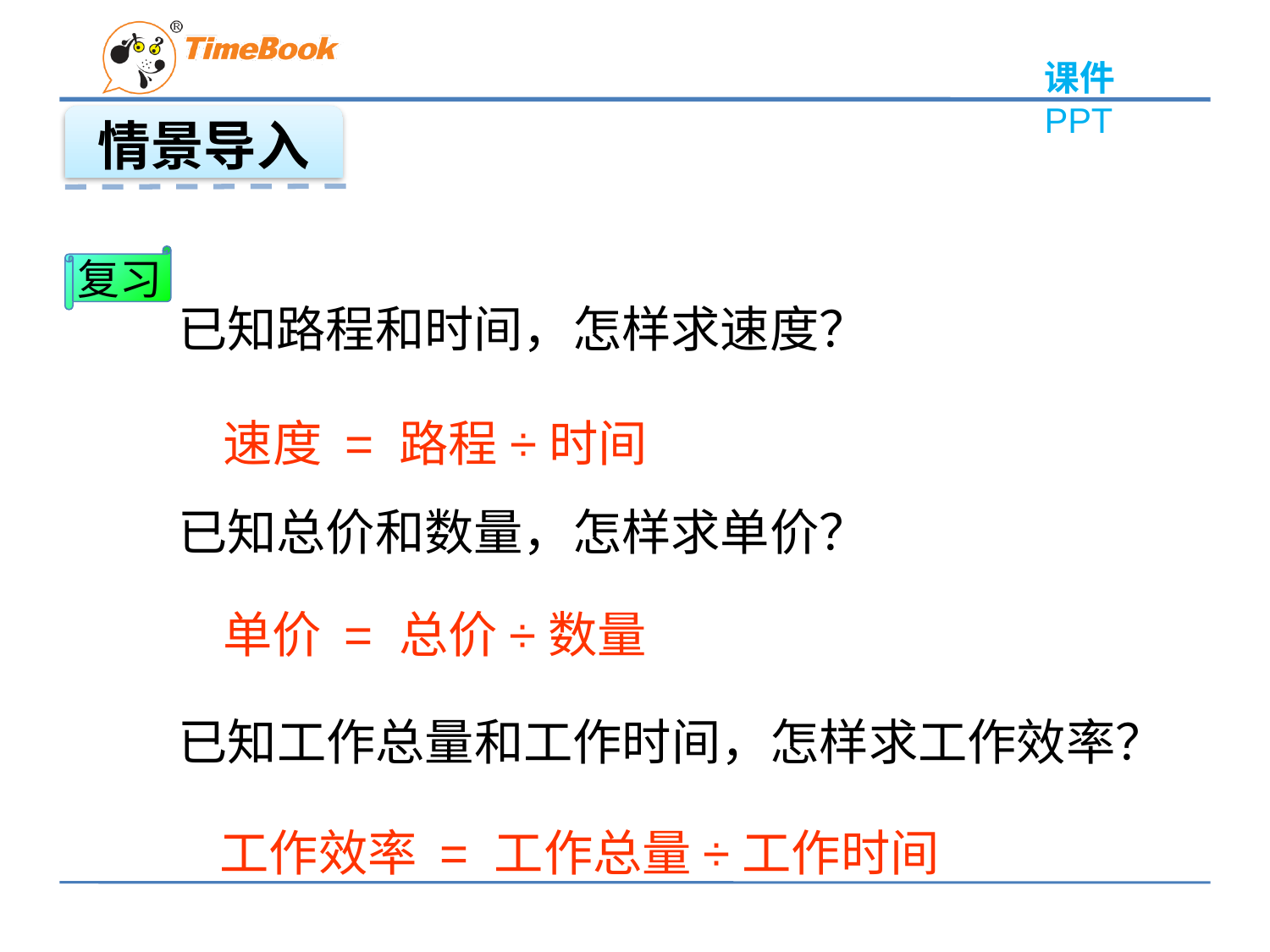

情景导入
复习
已知路程和时间，怎样求速度？
速度 = 路程÷时间
已知总价和数量，怎样求单价？
单价 = 总价÷数量
已知工作总量和工作时间，怎样求工作效率？
工作效率 = 工作总量÷工作时间